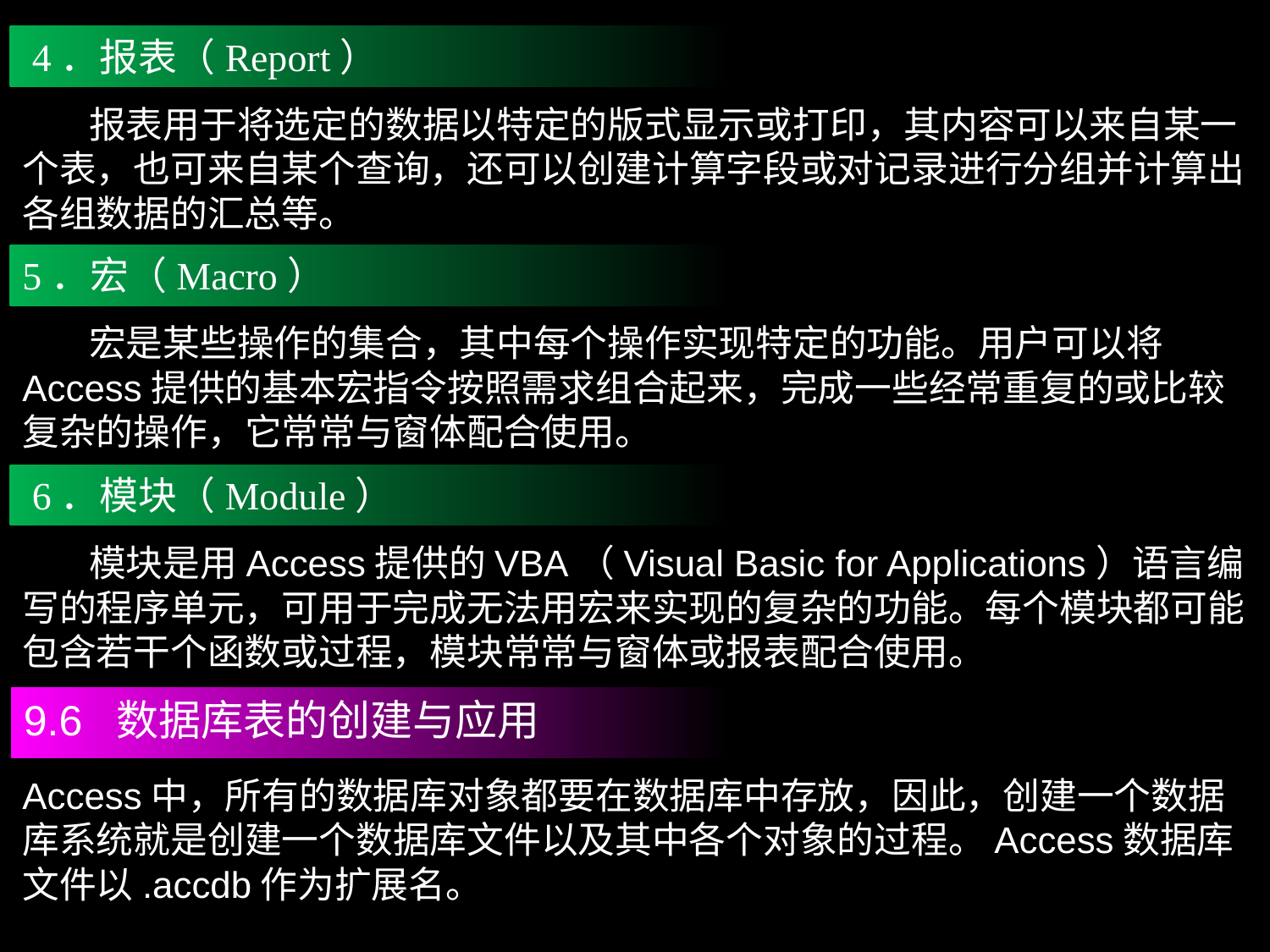

4．报表（Report）
       报表用于将选定的数据以特定的版式显示或打印，其内容可以来自某一个表，也可来自某个查询，还可以创建计算字段或对记录进行分组并计算出各组数据的汇总等。
5．宏（Macro）
       宏是某些操作的集合，其中每个操作实现特定的功能。用户可以将Access提供的基本宏指令按照需求组合起来，完成一些经常重复的或比较复杂的操作，它常常与窗体配合使用。
 6．模块（Module）
       模块是用Access提供的VBA（Visual Basic for Applications）语言编写的程序单元，可用于完成无法用宏来实现的复杂的功能。每个模块都可能包含若干个函数或过程，模块常常与窗体或报表配合使用。
9.6  数据库表的创建与应用
Access中，所有的数据库对象都要在数据库中存放，因此，创建一个数据库系统就是创建一个数据库文件以及其中各个对象的过程。Access数据库文件以.accdb作为扩展名。